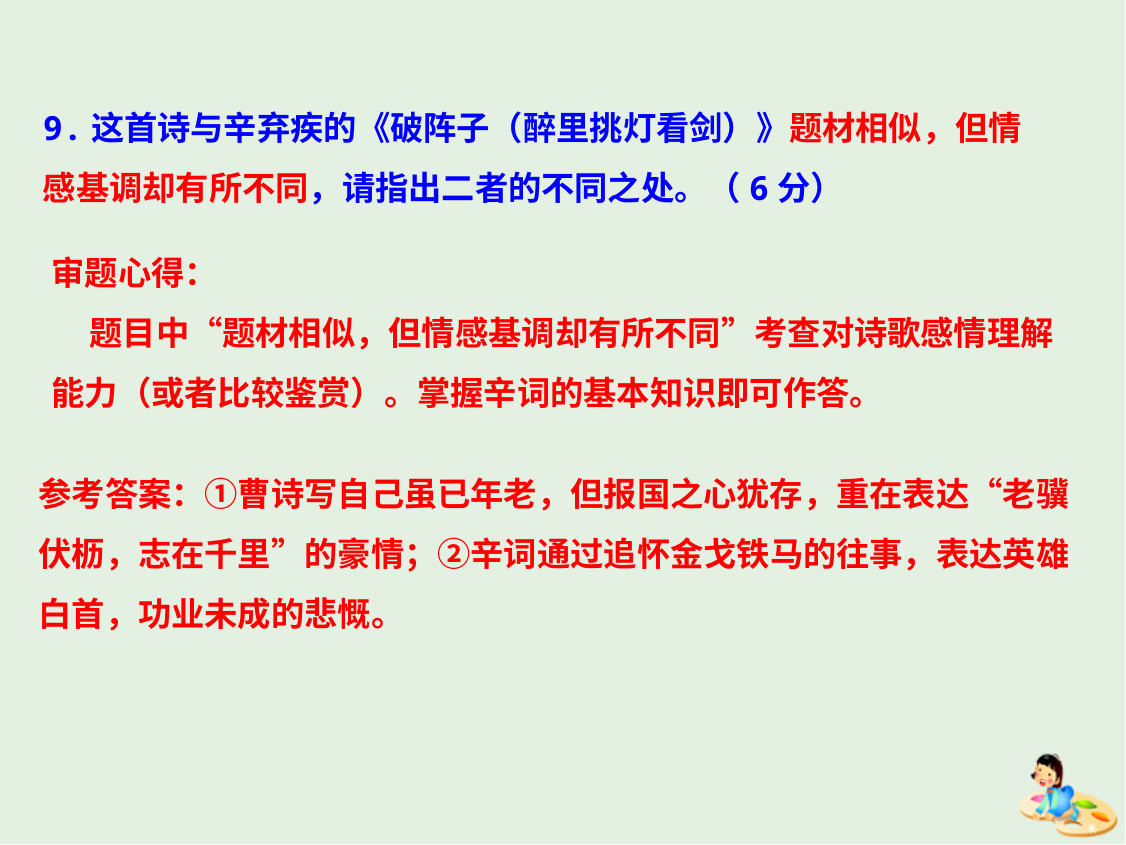

9.这首诗与辛弃疾的《破阵子（醉里挑灯看剑）》题材相似，但情感基调却有所不同，请指出二者的不同之处。（6分）
审题心得：
    题目中“题材相似，但情感基调却有所不同”考查对诗歌感情理解能力（或者比较鉴赏）。掌握辛词的基本知识即可作答。
参考答案：①曹诗写自己虽已年老，但报国之心犹存，重在表达“老骥伏枥，志在千里”的豪情；②辛词通过追怀金戈铁马的往事，表达英雄白首，功业未成的悲慨。